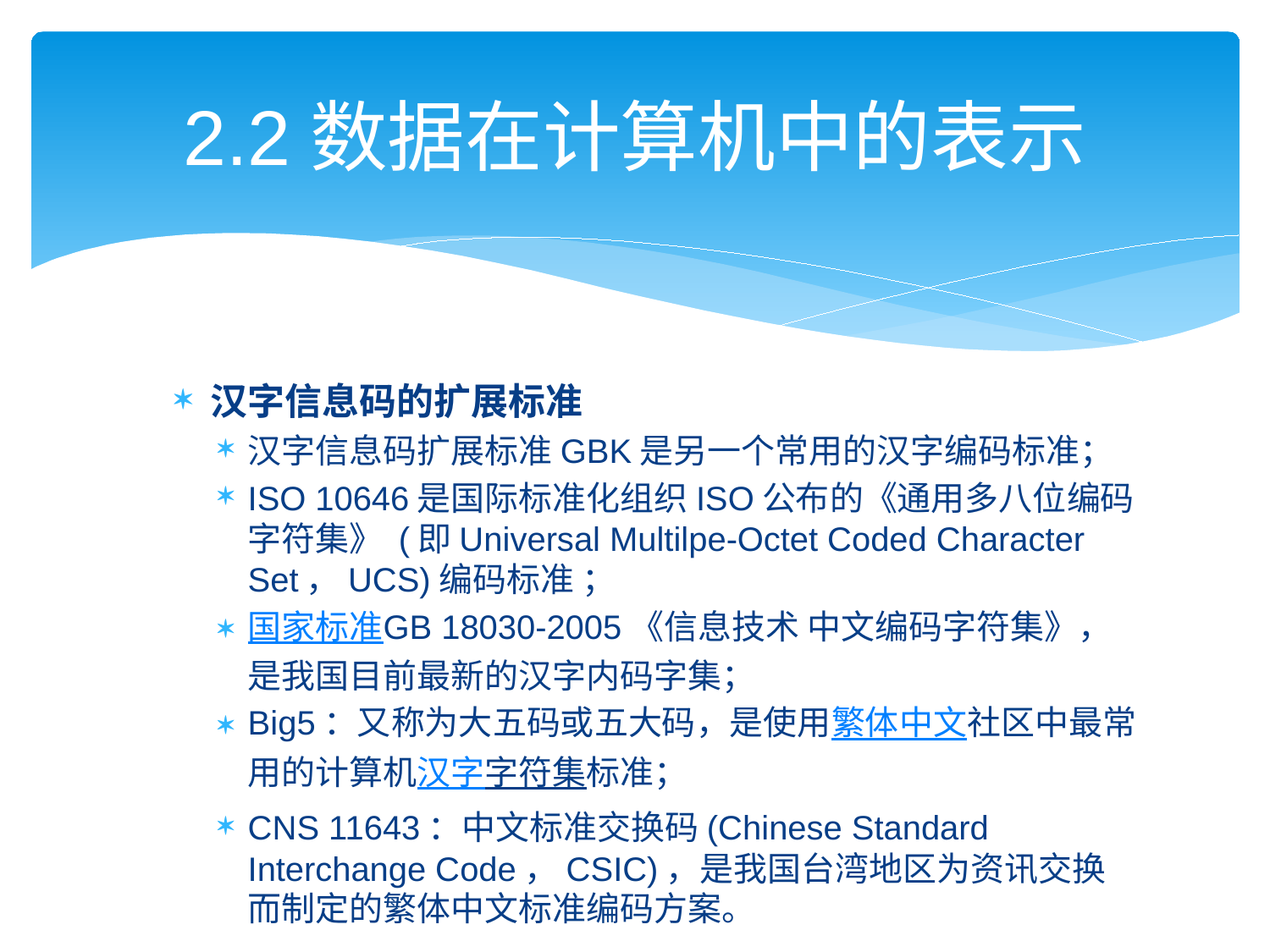

# 2.2数据在计算机中的表示
汉字信息码的扩展标准
汉字信息码扩展标准GBK是另一个常用的汉字编码标准；
ISO 10646是国际标准化组织ISO公布的《通用多八位编码字符集》 (即Universal Multilpe-Octet Coded Character Set，UCS)编码标准 ；
国家标准GB 18030-2005《信息技术 中文编码字符集》，是我国目前最新的汉字内码字集；
Big5：又称为大五码或五大码，是使用繁体中文社区中最常用的计算机汉字字符集标准；
CNS 11643：中文标准交换码(Chinese Standard Interchange Code，CSIC)，是我国台湾地区为资讯交换而制定的繁体中文标准编码方案。